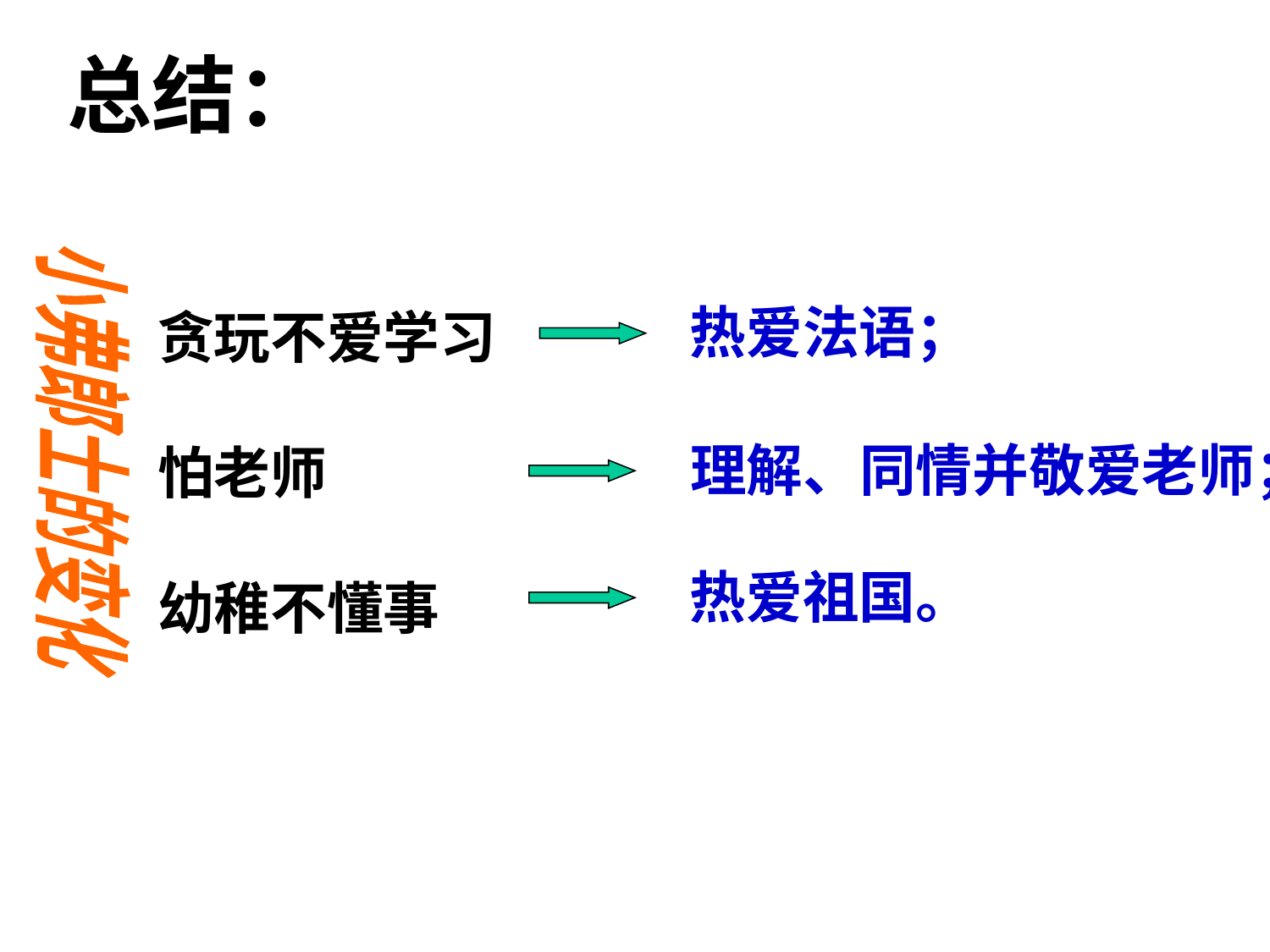

总结：
热爱法语；

贪玩不爱学习

怕老师

幼稚不懂事

小弗郎士的变化
理解、同情并敬爱老师；

热爱祖国。